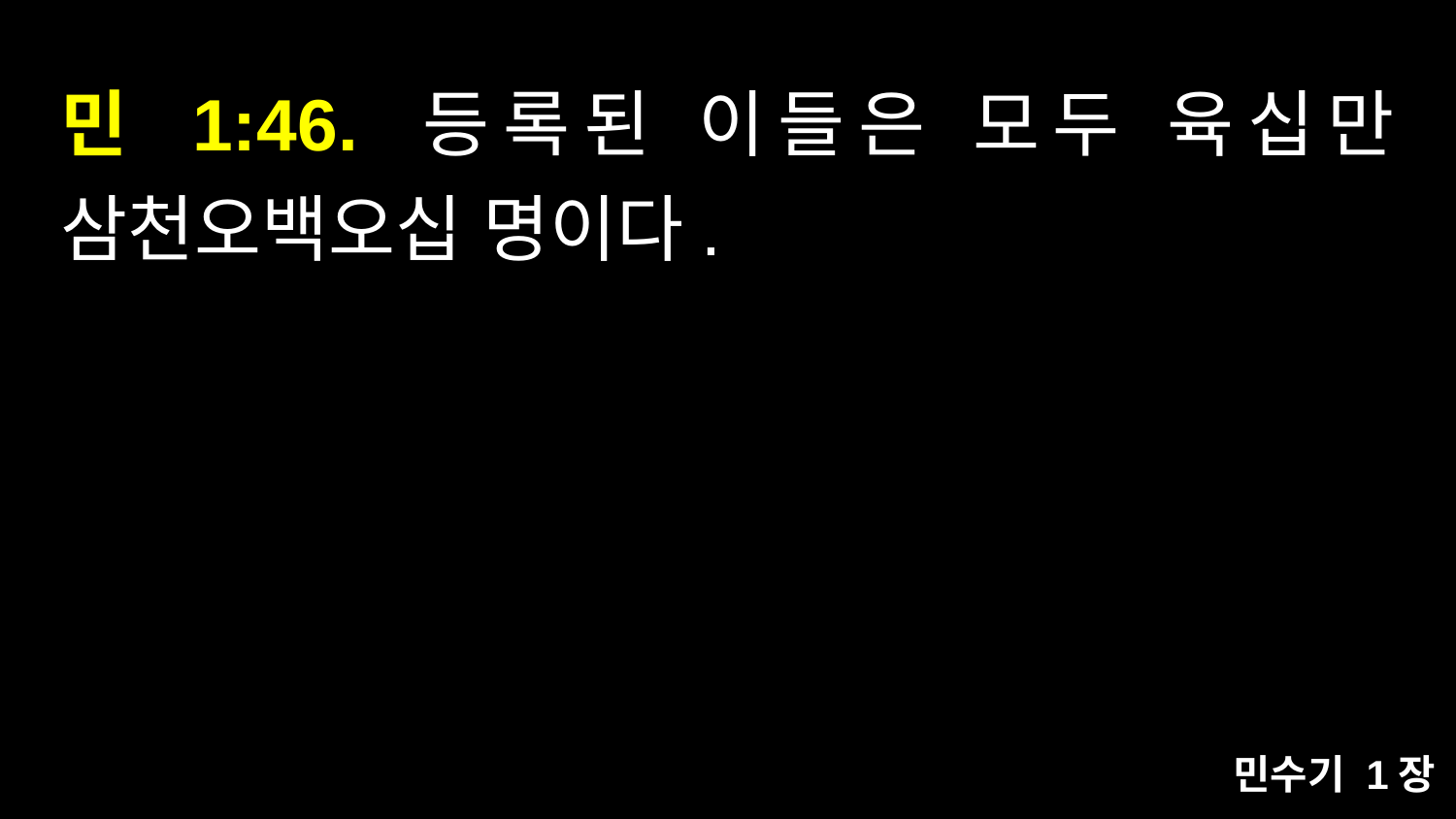

# 민 1:46. 등록된 이들은 모두 육십만 삼천오백오십 명이다.
민수기 1장